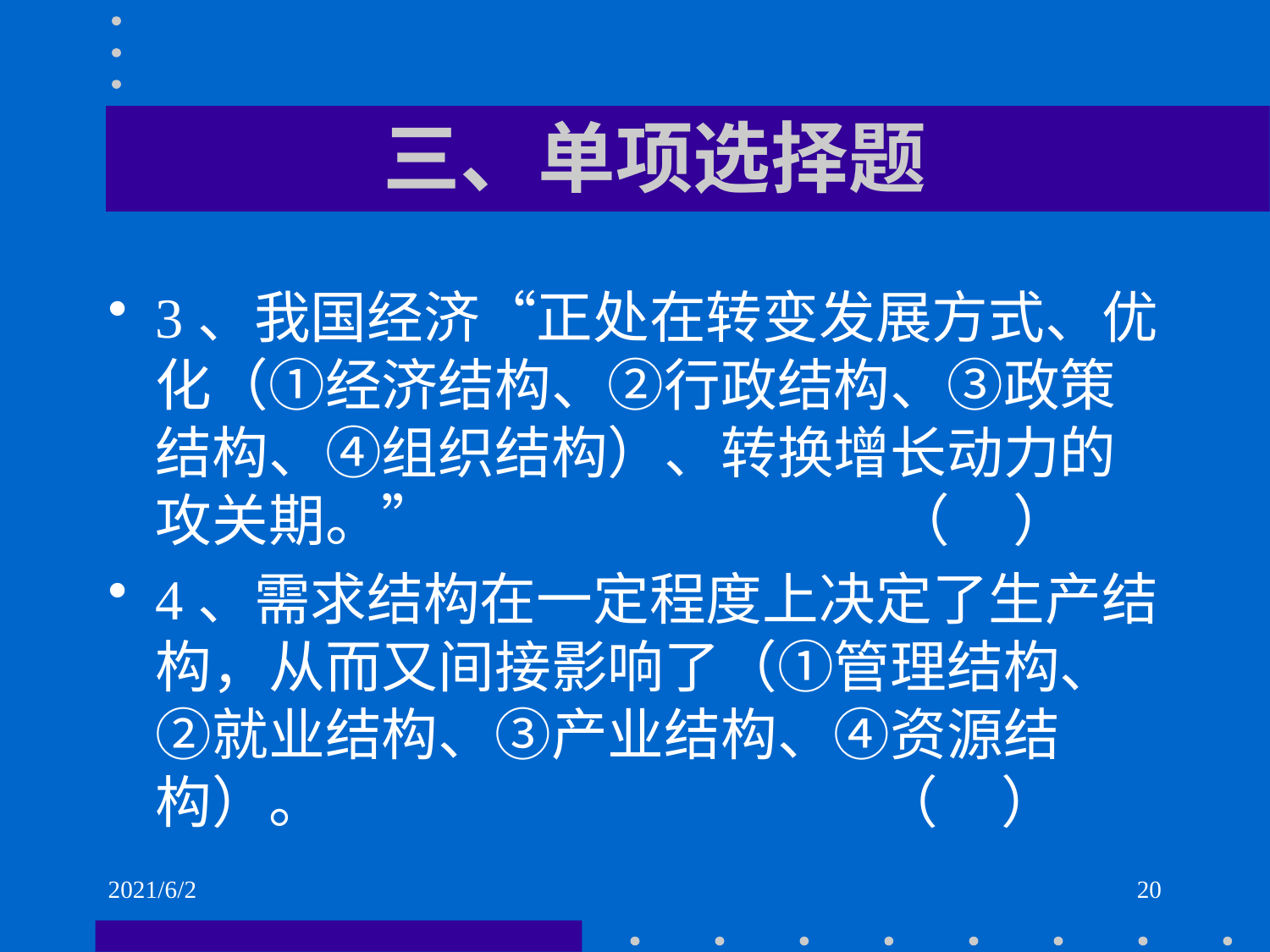

# 三、单项选择题
3、我国经济“正处在转变发展方式、优化（①经济结构、②行政结构、③政策结构、④组织结构）、转换增长动力的攻关期。”                                    （     ）
4、需求结构在一定程度上决定了生产结构，从而又间接影响了（①管理结构、②就业结构、③产业结构、④资源结构）。                                            （     ）
2021/6/2
20